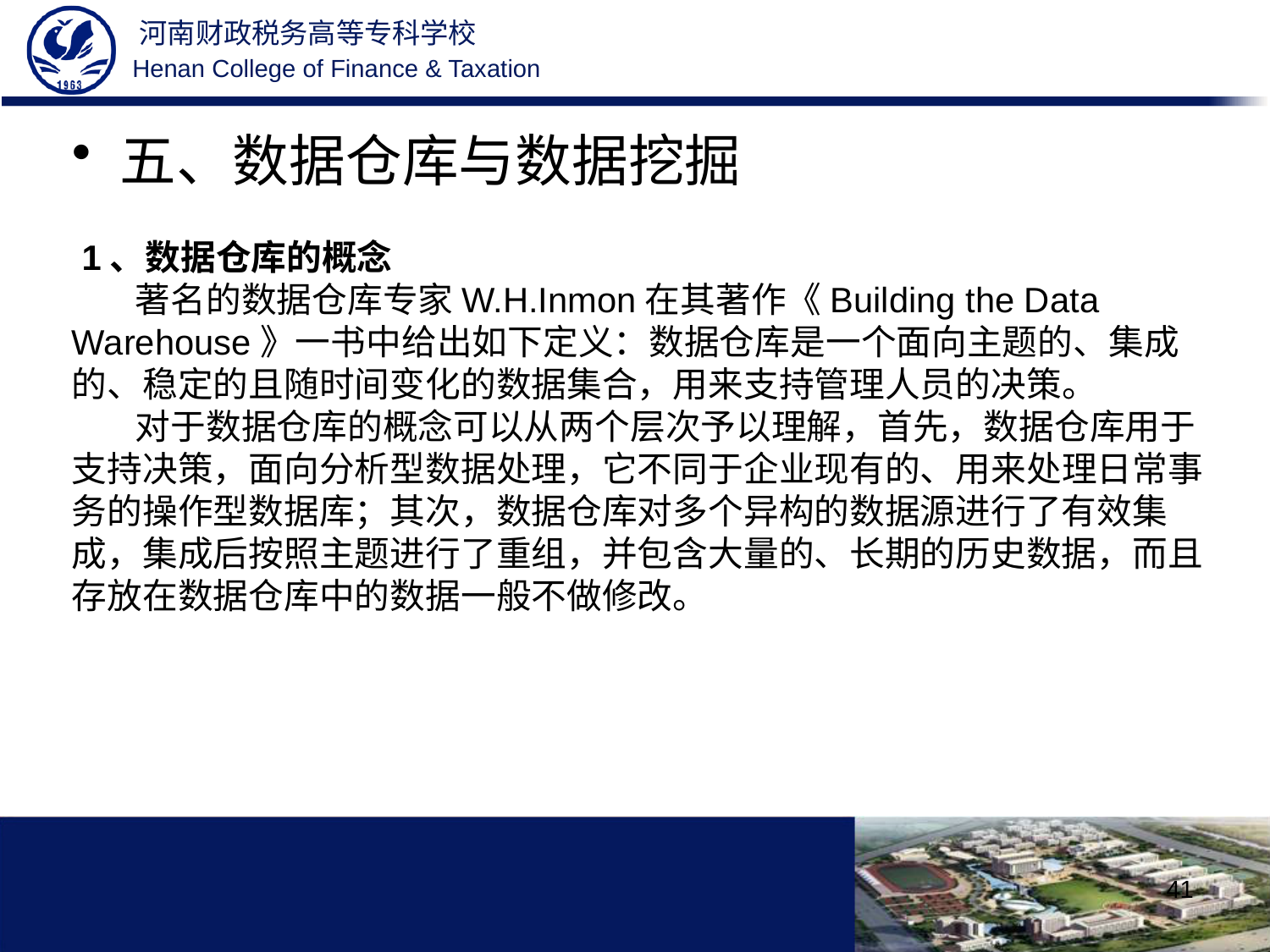

五、数据仓库与数据挖掘

 1、数据仓库的概念
       著名的数据仓库专家W.H.Inmon在其著作《Building the Data Warehouse》一书中给出如下定义：数据仓库是一个面向主题的、集成的、稳定的且随时间变化的数据集合，用来支持管理人员的决策。
       对于数据仓库的概念可以从两个层次予以理解，首先，数据仓库用于支持决策，面向分析型数据处理，它不同于企业现有的、用来处理日常事务的操作型数据库；其次，数据仓库对多个异构的数据源进行了有效集成，集成后按照主题进行了重组，并包含大量的、长期的历史数据，而且存放在数据仓库中的数据一般不做修改。

41